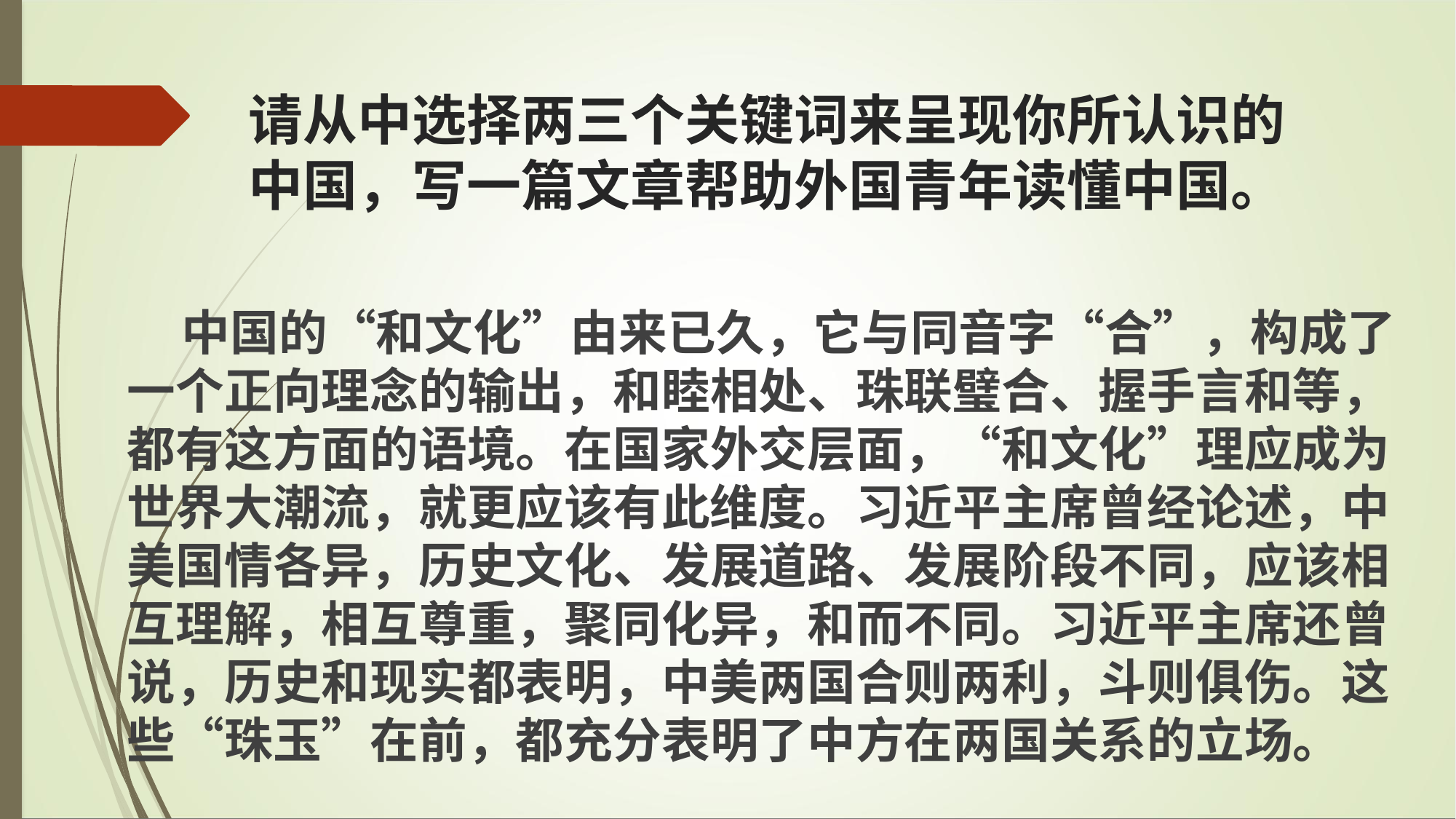

请从中选择两三个关键词来呈现你所认识的中国，写一篇文章帮助外国青年读懂中国。
　　中国的“和文化”由来已久，它与同音字“合”，构成了一个正向理念的输出，和睦相处、珠联璧合、握手言和等，都有这方面的语境。在国家外交层面，“和文化”理应成为世界大潮流，就更应该有此维度。习近平主席曾经论述，中美国情各异，历史文化、发展道路、发展阶段不同，应该相互理解，相互尊重，聚同化异，和而不同。习近平主席还曾说，历史和现实都表明，中美两国合则两利，斗则俱伤。这些“珠玉”在前，都充分表明了中方在两国关系的立场。